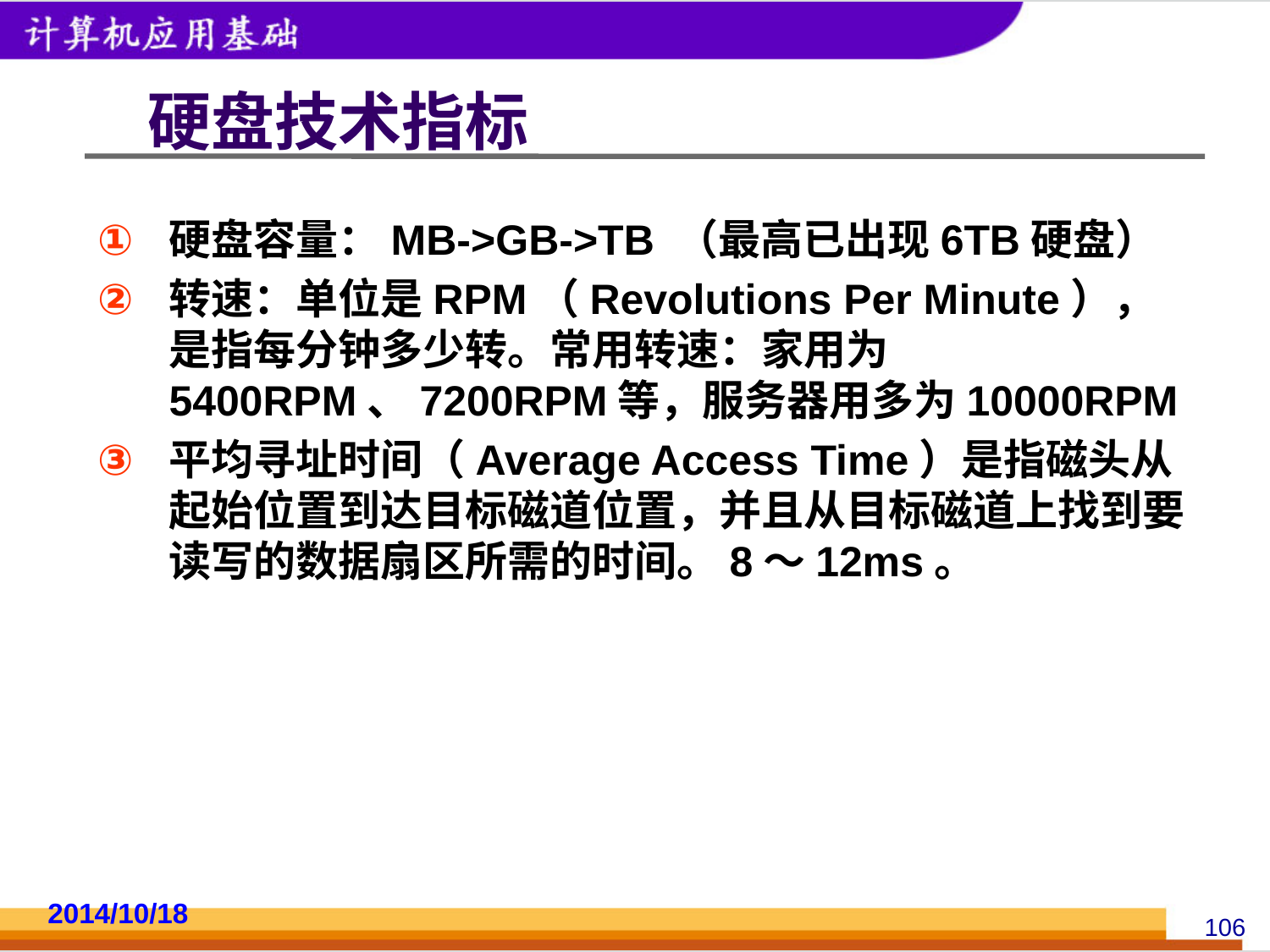

# 硬盘技术指标
硬盘容量：MB->GB->TB （最高已出现6TB硬盘）
转速：单位是RPM（Revolutions Per Minute），是指每分钟多少转。常用转速：家用为5400RPM、7200RPM等，服务器用多为10000RPM
平均寻址时间（Average Access Time）是指磁头从起始位置到达目标磁道位置，并且从目标磁道上找到要读写的数据扇区所需的时间。8～12ms。
2014/10/18